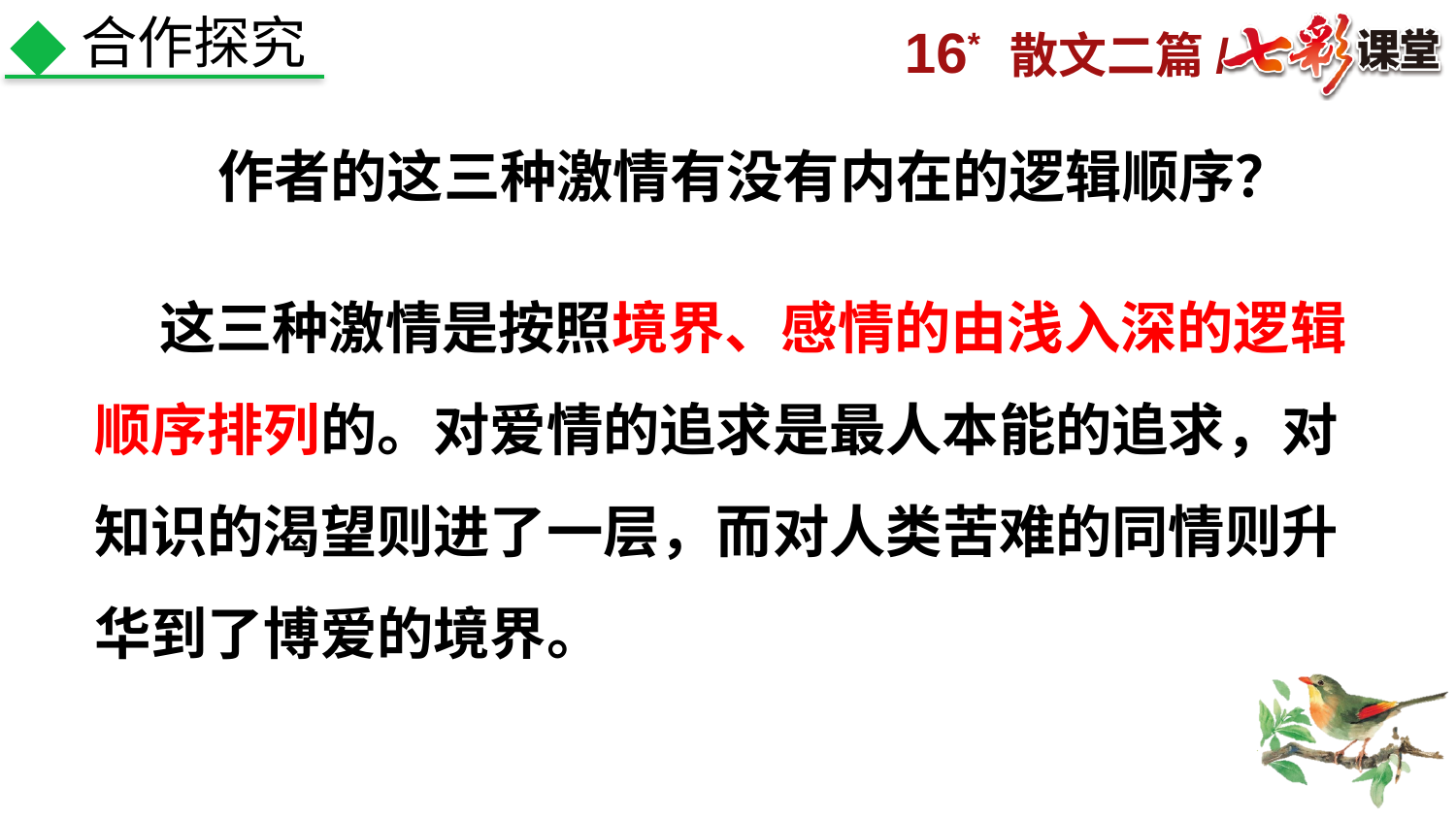

合作探究

作者的这三种激情有没有内在的逻辑顺序？
    这三种激情是按照境界、感情的由浅入深的逻辑顺序排列的。对爱情的追求是最人本能的追求，对知识的渴望则进了一层，而对人类苦难的同情则升华到了博爱的境界。